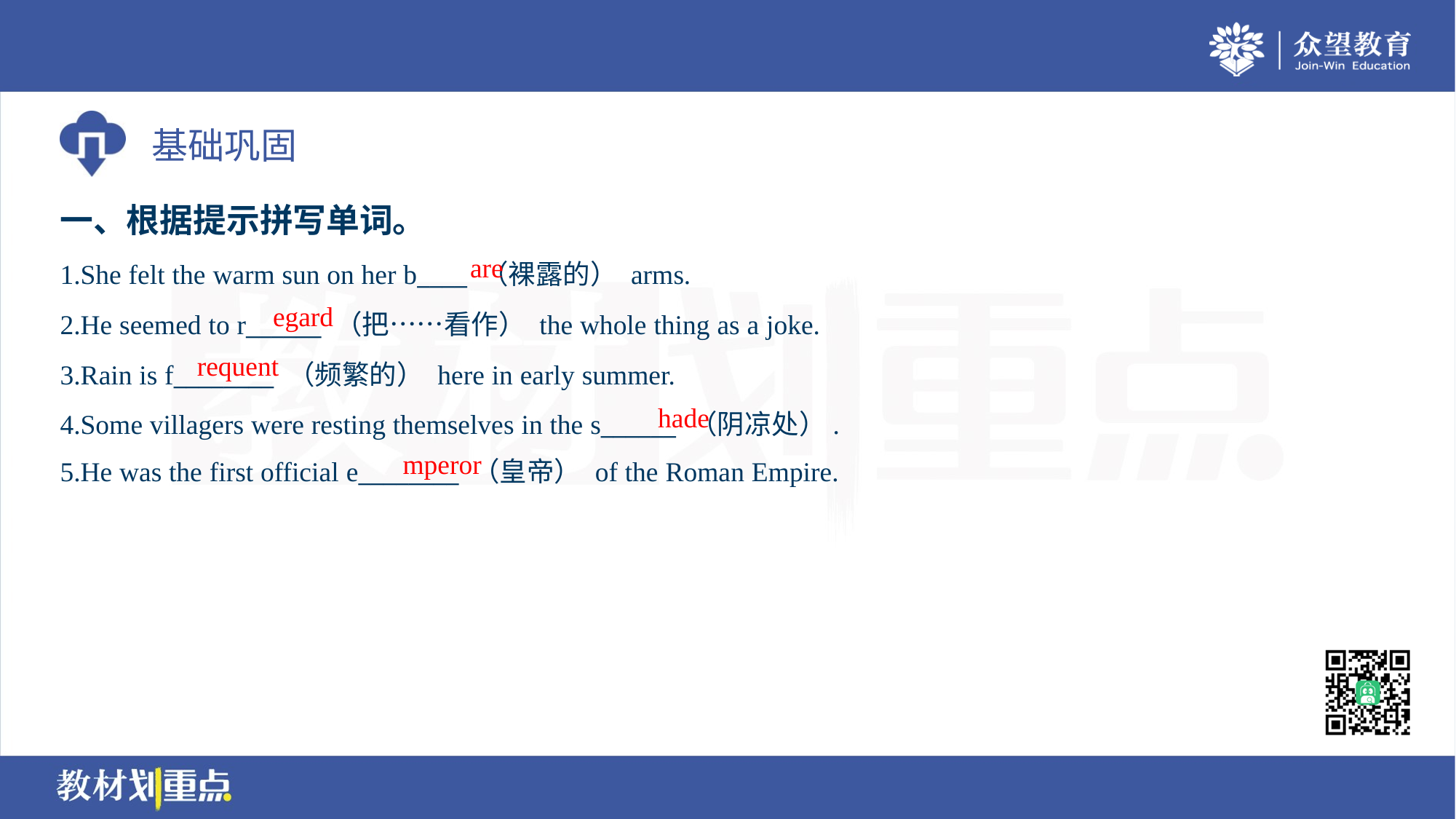

一、根据提示拼写单词。
are
1.She felt the warm sun on her b____ （裸露的） arms.
2.He seemed to r______ （把……看作） the whole thing as a joke.
3.Rain is f________ （频繁的） here in early summer.
4.Some villagers were resting themselves in the s______ （阴凉处）.
5.He was the first official e________ （皇帝） of the Roman Empire.
egard
requent
hade
mperor